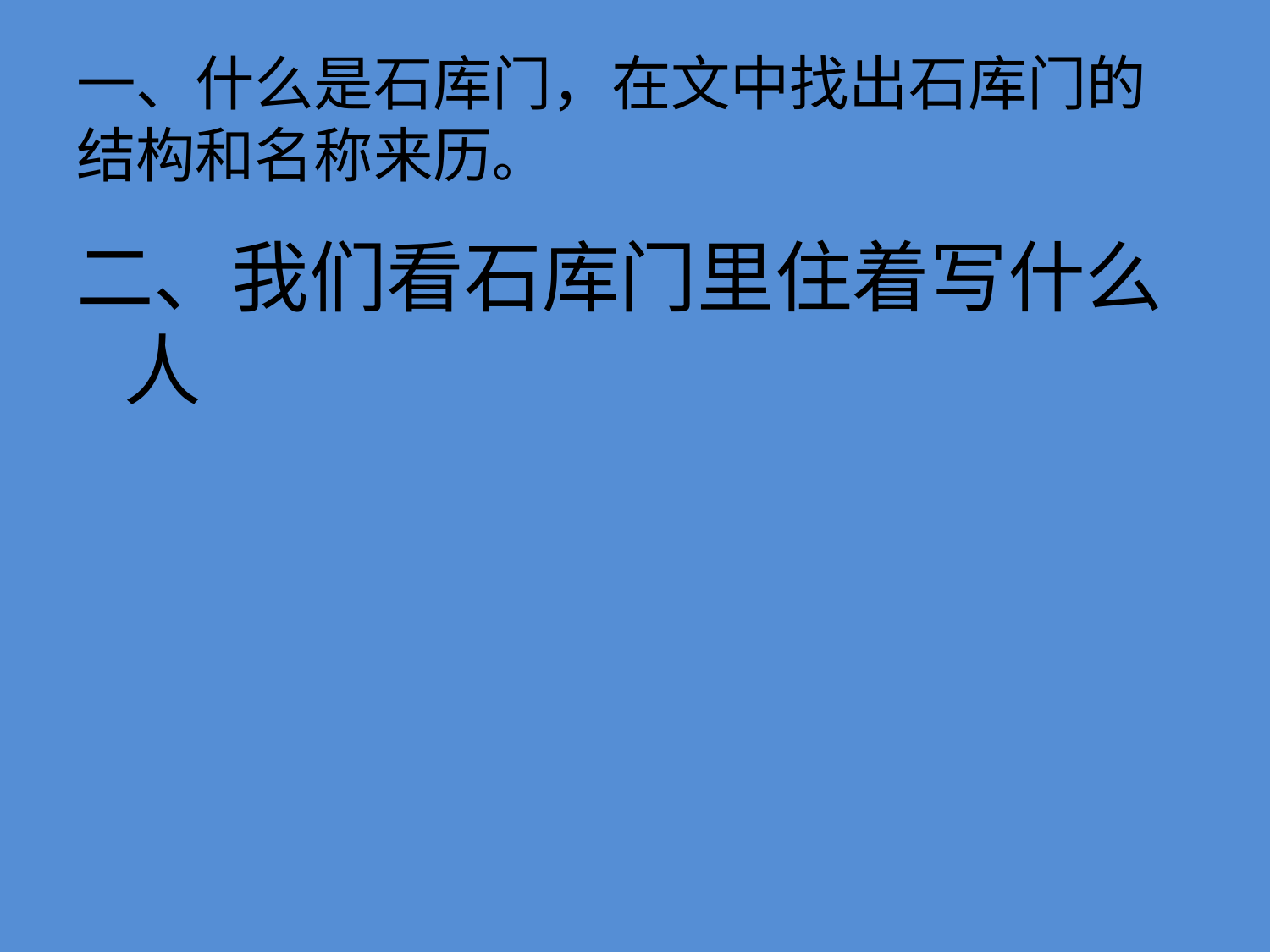

# 一、什么是石库门，在文中找出石库门的结构和名称来历。
二、我们看石库门里住着写什么人